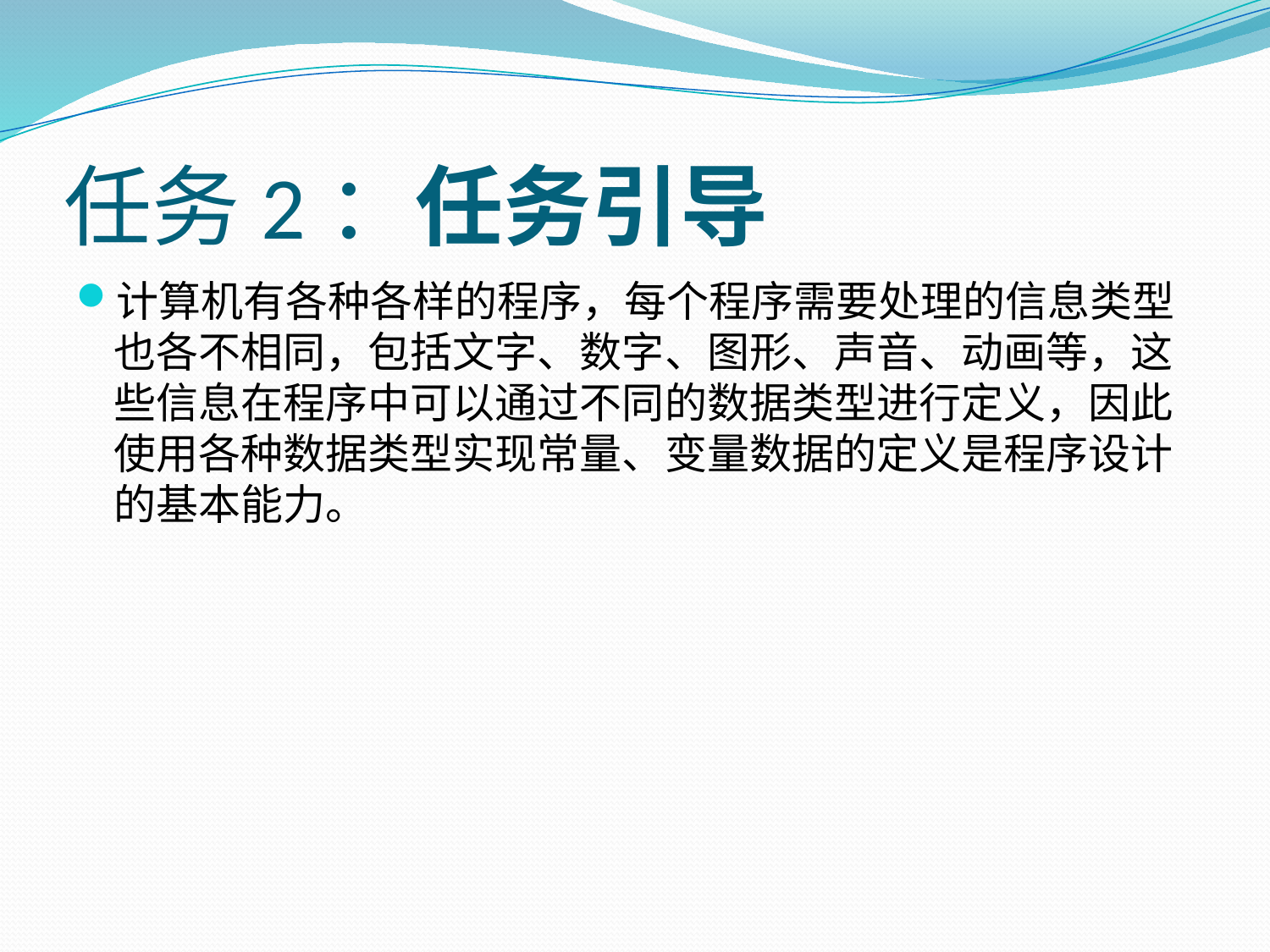

# 任务2：任务引导
计算机有各种各样的程序，每个程序需要处理的信息类型也各不相同，包括文字、数字、图形、声音、动画等，这些信息在程序中可以通过不同的数据类型进行定义，因此使用各种数据类型实现常量、变量数据的定义是程序设计的基本能力。